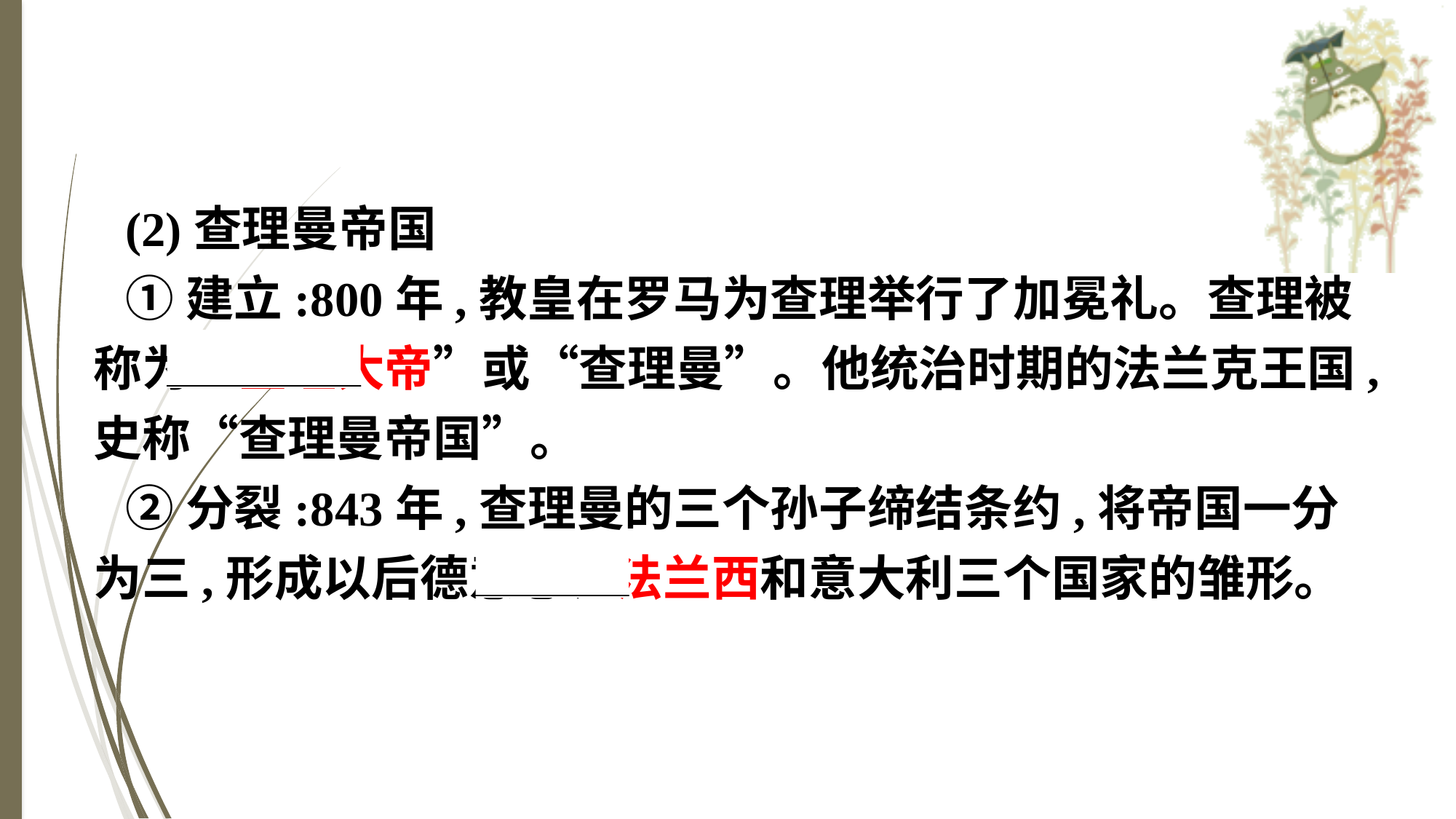

(2)查理曼帝国
①建立:800年,教皇在罗马为查理举行了加冕礼。查理被称为“查理大帝”或“查理曼”。他统治时期的法兰克王国,史称“查理曼帝国”。
②分裂:843年,查理曼的三个孙子缔结条约,将帝国一分为三,形成以后德意志、法兰西和意大利三个国家的雏形。